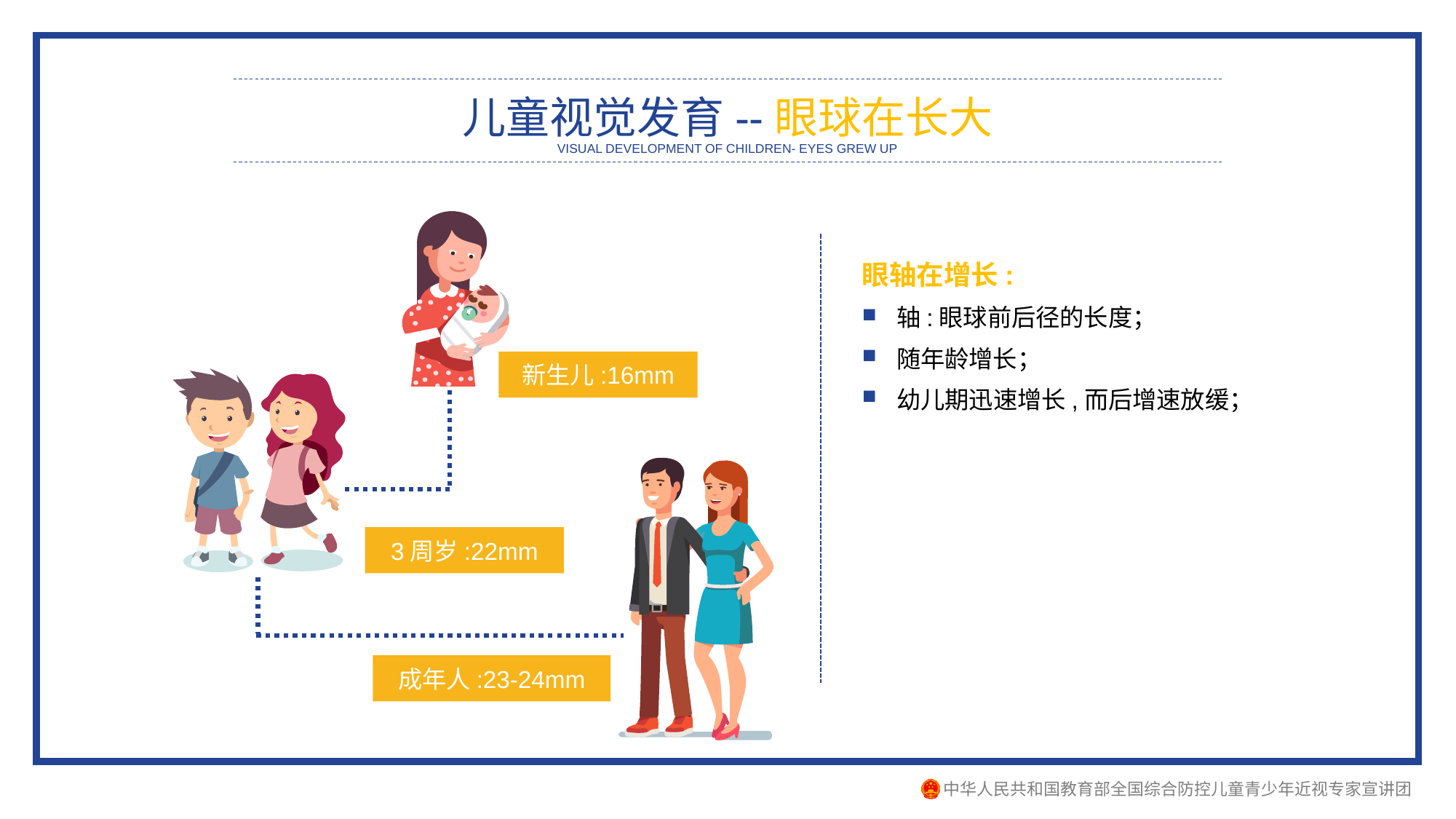

儿童视觉发育--眼球在长大
VISUAL DEVELOPMENT OF CHILDREN- EYES GREW UP

新生儿:16mm

3周岁:22mm
成年人:23-24mm
眼轴在增长:
轴:眼球前后径的长度；
随年龄增长；
幼儿期迅速增长,而后增速放缓；